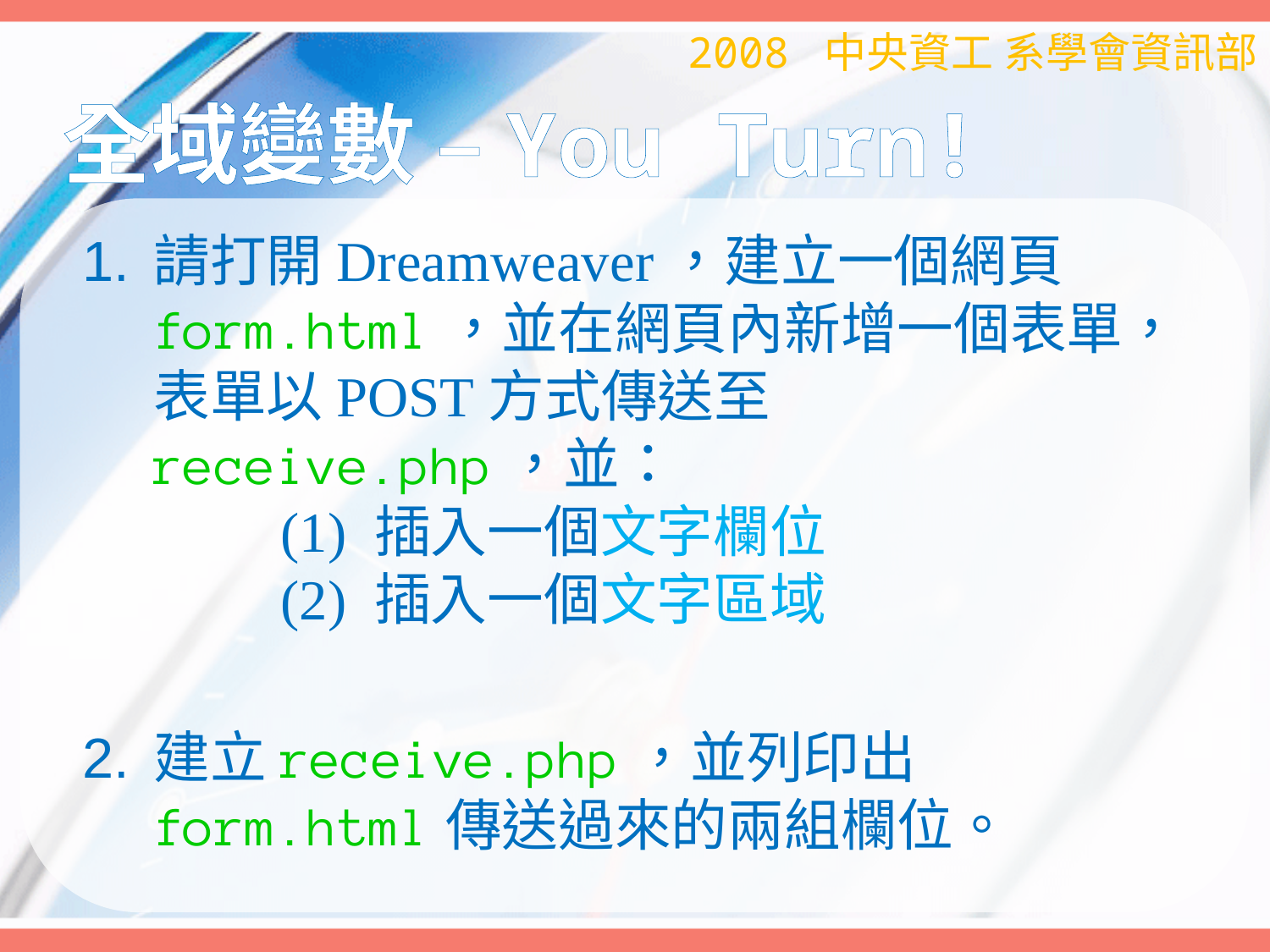

2008 中央資工 系學會資訊部
# 全域變數 –You Turn!

請打開Dreamweaver，建立一個網頁form.html，並在網頁內新增一個表單，表單以POST方式傳送至receive.php，並：
	(1) 插入一個文字欄位
	(2) 插入一個文字區域

建立receive.php，並列印出form.html傳送過來的兩組欄位。